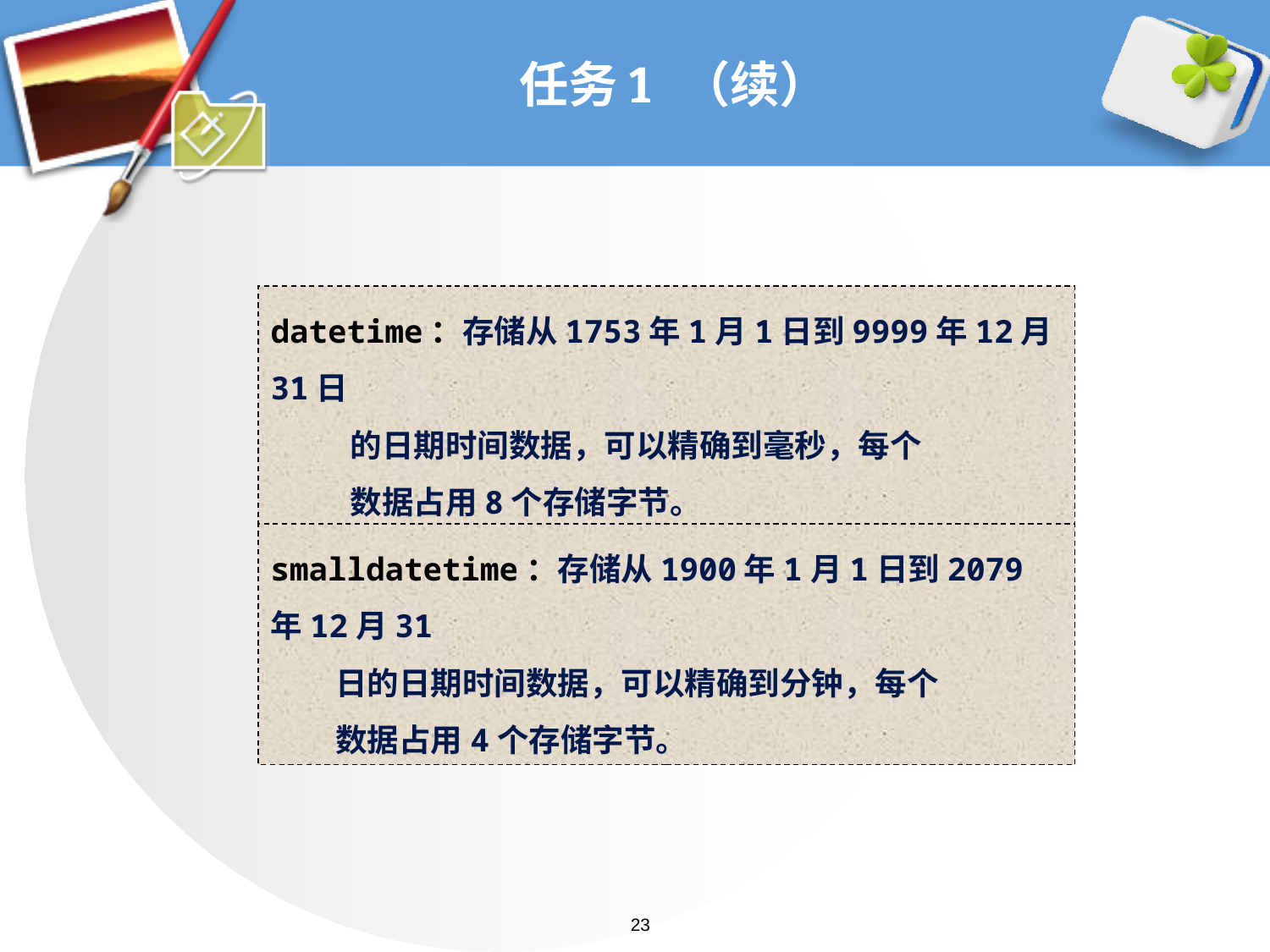

# 任务1  （续）
datetime：存储从1753年1月1日到9999年12月31日
          的日期时间数据，可以精确到毫秒，每个
          数据占用8个存储字节。
smalldatetime：存储从1900年1月1日到2079年12月31
        日的日期时间数据，可以精确到分钟，每个
        数据占用4个存储字节。
23